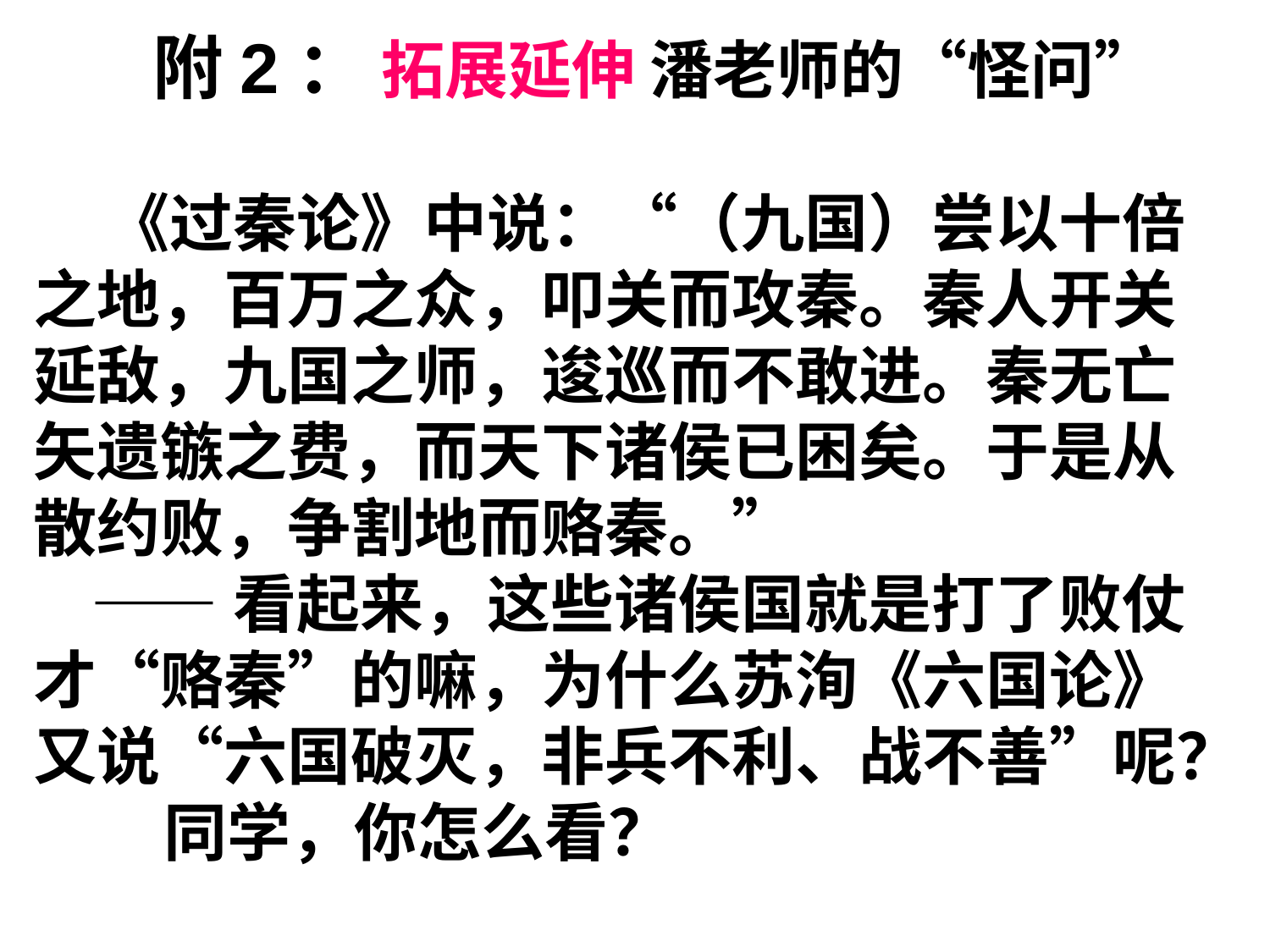

附2： 拓展延伸 潘老师的“怪问”

    《过秦论》中说：“（九国）尝以十倍之地，百万之众，叩关而攻秦。秦人开关延敌，九国之师，逡巡而不敢进。秦无亡矢遗镞之费，而天下诸侯已困矣。于是从散约败，争割地而赂秦。”
    ——看起来，这些诸侯国就是打了败仗才“赂秦”的嘛，为什么苏洵《六国论》又说“六国破灭，非兵不利、战不善”呢？
        同学，你怎么看？